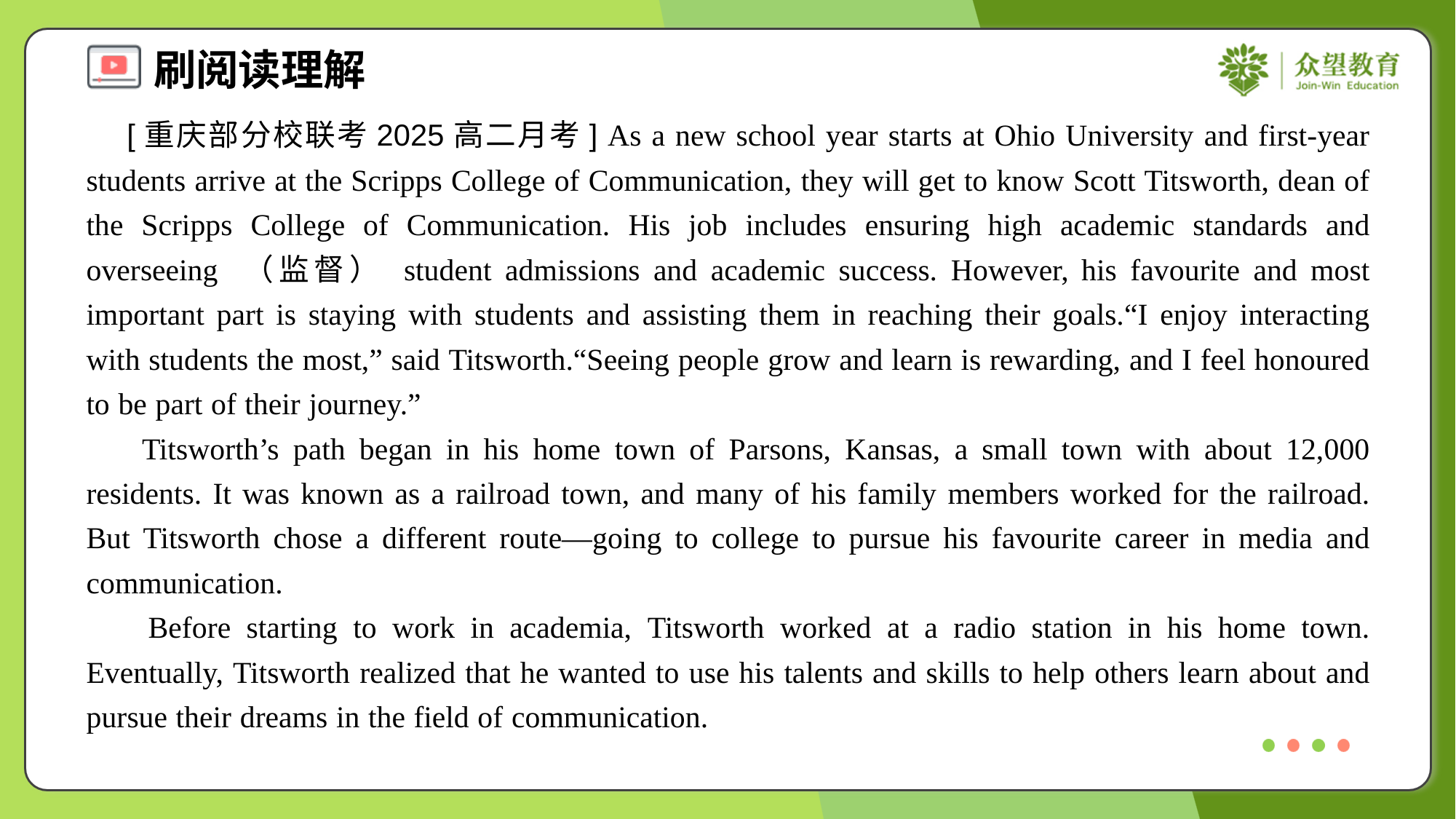

[重庆部分校联考2025高二月考] As a new school year starts at Ohio University and first-year students arrive at the Scripps College of Communication, they will get to know Scott Titsworth, dean of the Scripps College of Communication. His job includes ensuring high academic standards and overseeing （监督） student admissions and academic success. However, his favourite and most important part is staying with students and assisting them in reaching their goals.“I enjoy interacting with students the most,” said Titsworth.“Seeing people grow and learn is rewarding, and I feel honoured to be part of their journey.”
    Titsworth’s path began in his home town of Parsons, Kansas, a small town with about 12,000 residents. It was known as a railroad town, and many of his family members worked for the railroad. But Titsworth chose a different route—going to college to pursue his favourite career in media and communication.
    Before starting to work in academia, Titsworth worked at a radio station in his home town. Eventually, Titsworth realized that he wanted to use his talents and skills to help others learn about and pursue their dreams in the field of communication.